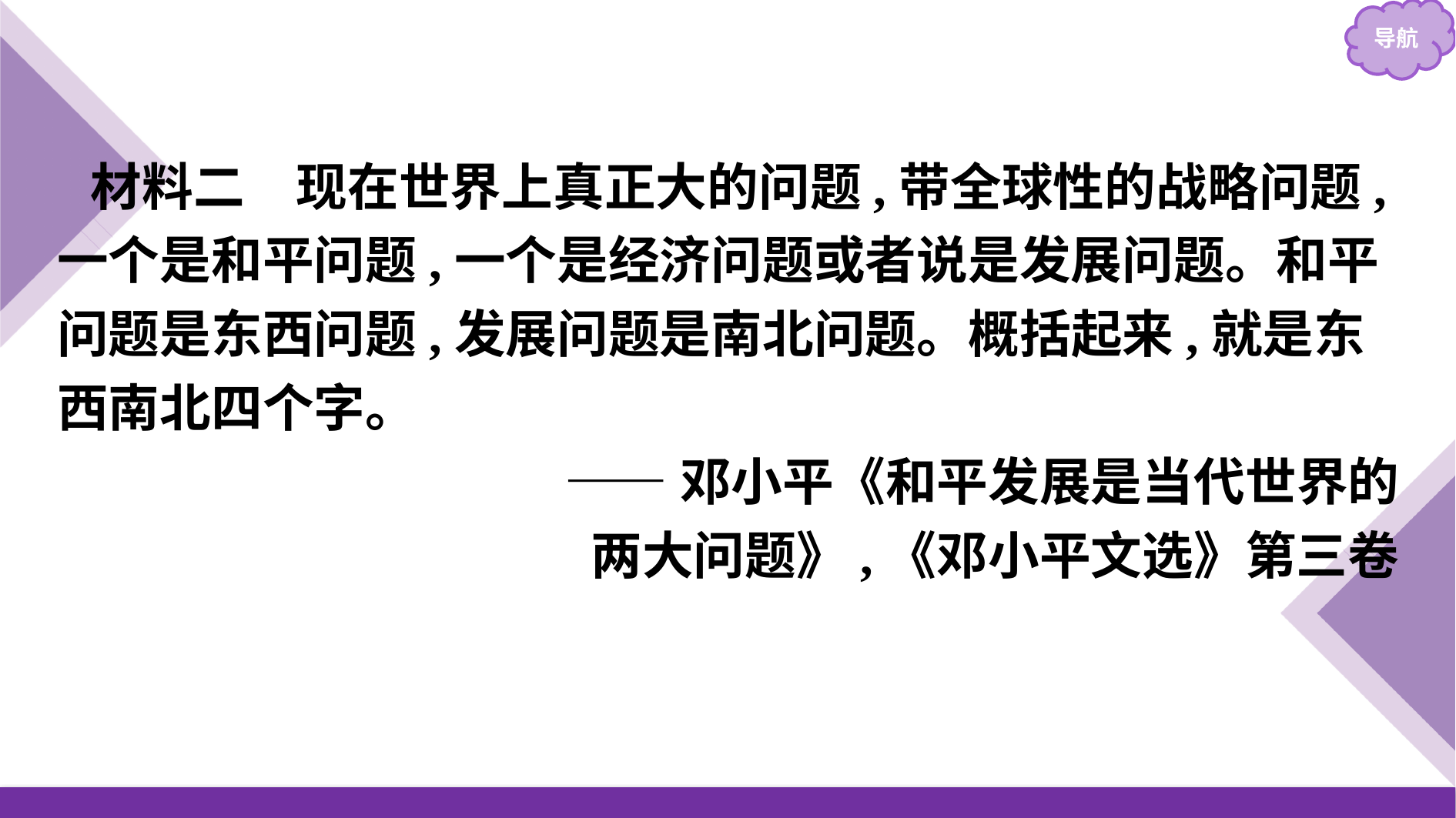

材料二　现在世界上真正大的问题,带全球性的战略问题,一个是和平问题,一个是经济问题或者说是发展问题。和平问题是东西问题,发展问题是南北问题。概括起来,就是东西南北四个字。
——邓小平《和平发展是当代世界的
两大问题》,《邓小平文选》第三卷